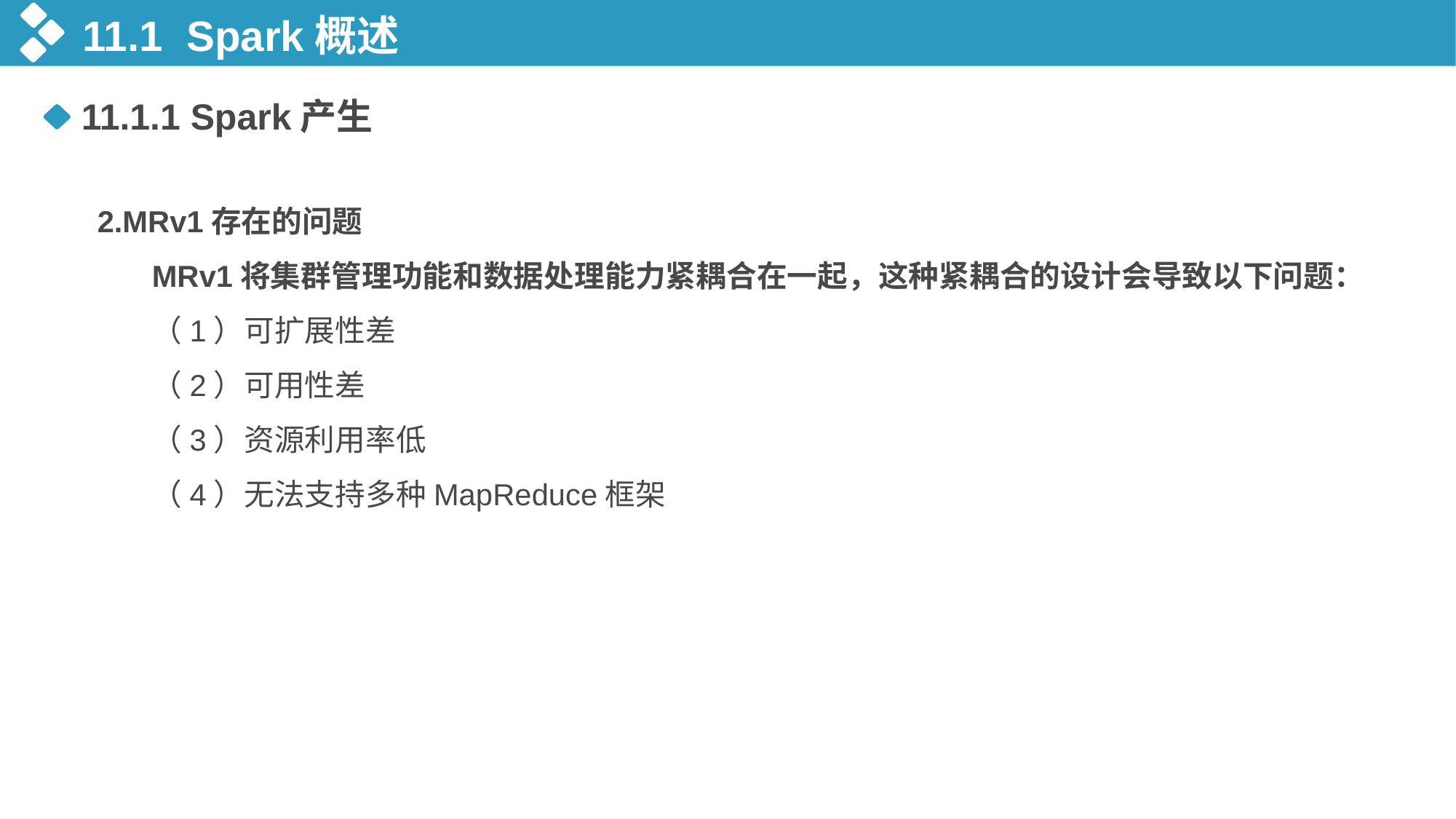

11.1  Spark概述
11.1.1 Spark产生

2.MRv1存在的问题
MRv1将集群管理功能和数据处理能力紧耦合在一起，这种紧耦合的设计会导致以下问题：
（1）可扩展性差
（2）可用性差
（3）资源利用率低
（4）无法支持多种MapReduce框架